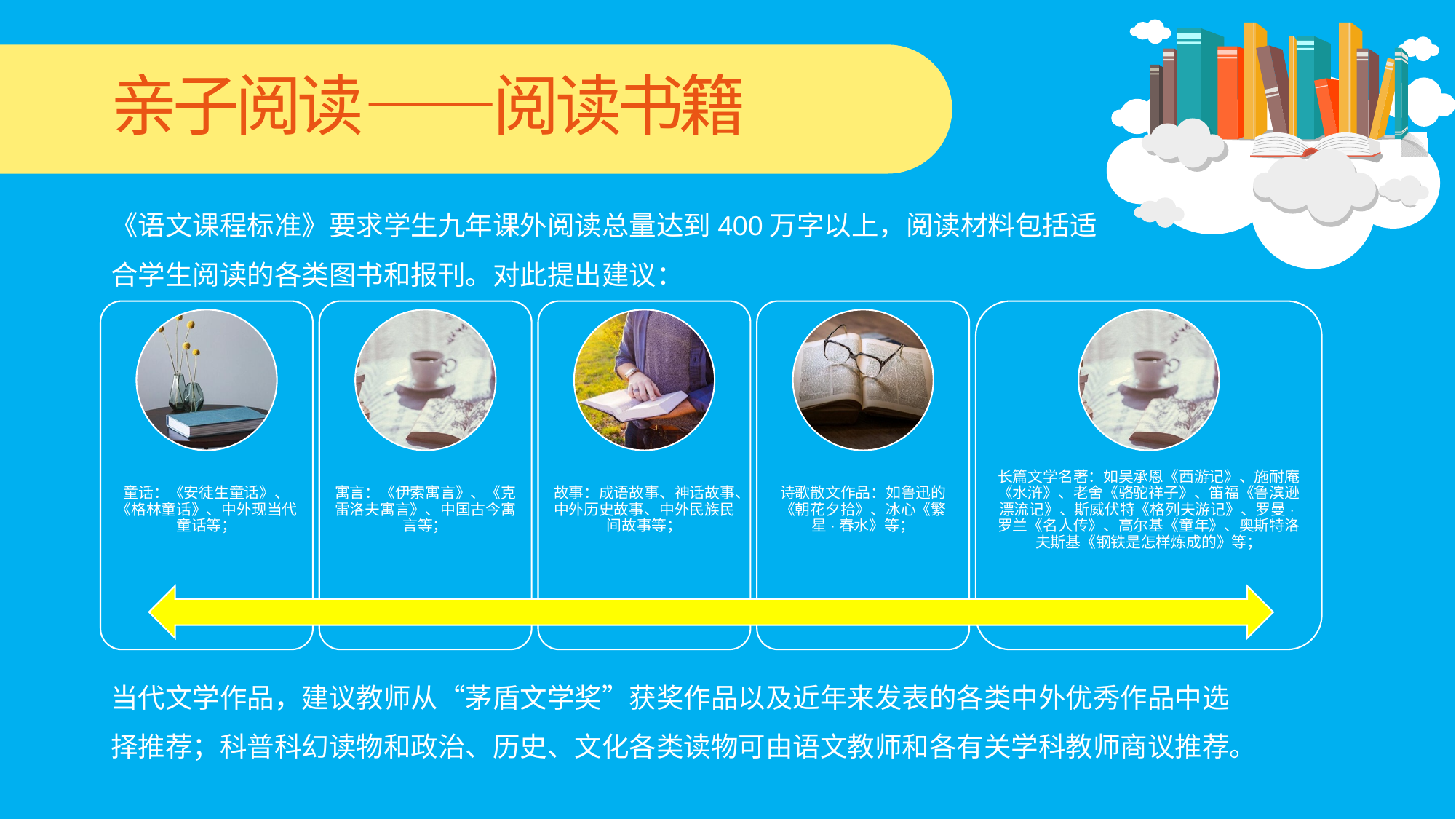

# 亲子阅读——阅读书籍
《语文课程标准》要求学生九年课外阅读总量达到400万字以上，阅读材料包括适合学生阅读的各类图书和报刊。对此提出建议：
童话：《安徒生童话》、《格林童话》、中外现当代童话等；
寓言：《伊索寓言》、《克雷洛夫寓言》、中国古今寓言等；
故事：成语故事、神话故事、中外历史故事、中外民族民间故事等；
诗歌散文作品：如鲁迅的《朝花夕拾》、冰心《繁星·春水》等；
长篇文学名著：如吴承恩《西游记》、施耐庵《水浒》、老舍《骆驼祥子》、笛福《鲁滨逊漂流记》、斯威伏特《格列夫游记》、罗曼·罗兰《名人传》、高尔基《童年》、奥斯特洛夫斯基《钢铁是怎样炼成的》等；
当代文学作品，建议教师从“茅盾文学奖”获奖作品以及近年来发表的各类中外优秀作品中选择推荐；科普科幻读物和政治、历史、文化各类读物可由语文教师和各有关学科教师商议推荐。